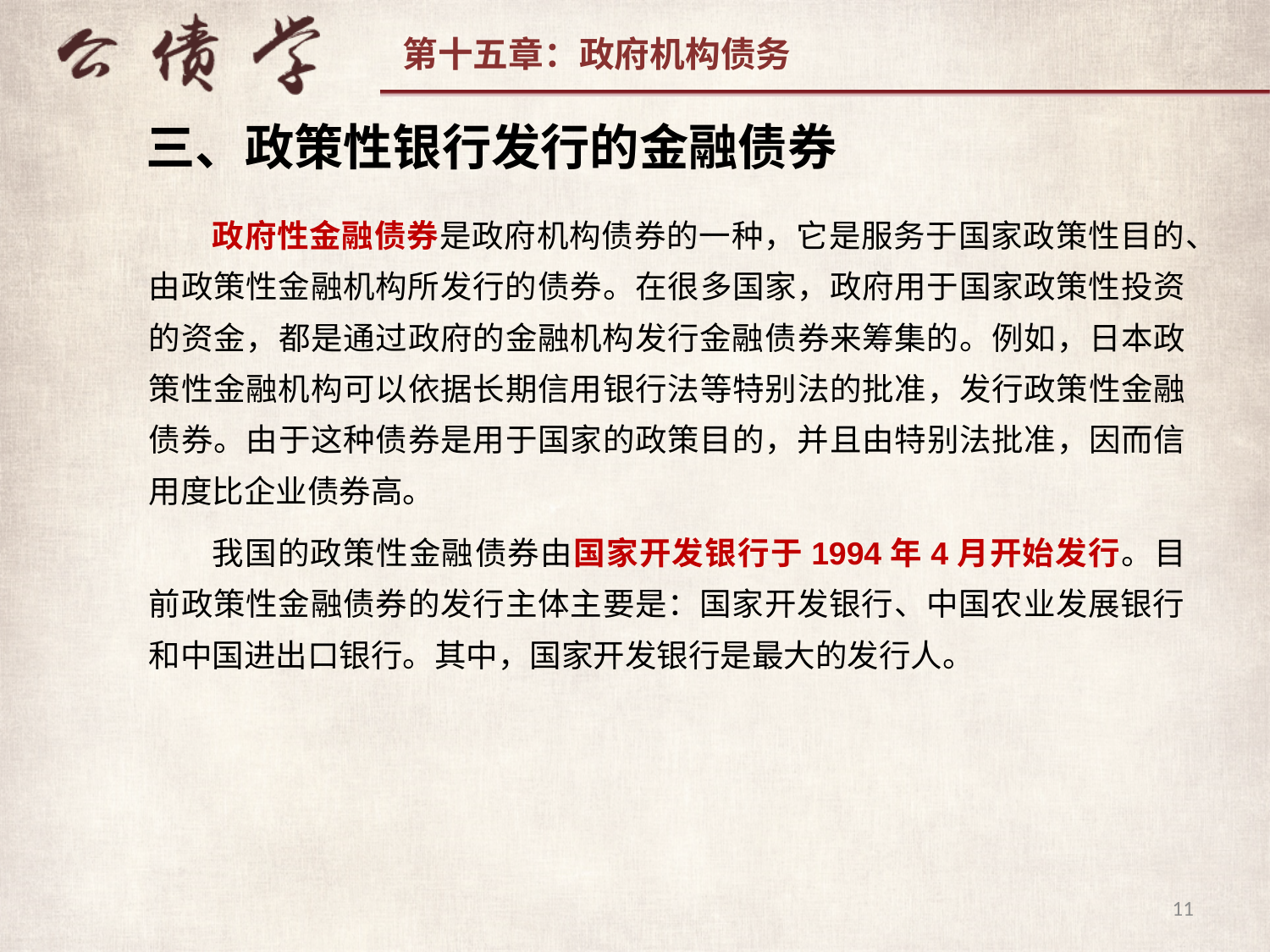

三、政策性银行发行的金融债券
政府性金融债券是政府机构债券的一种，它是服务于国家政策性目的、由政策性金融机构所发行的债券。在很多国家，政府用于国家政策性投资的资金，都是通过政府的金融机构发行金融债券来筹集的。例如，日本政策性金融机构可以依据长期信用银行法等特别法的批准，发行政策性金融债券。由于这种债券是用于国家的政策目的，并且由特别法批准，因而信用度比企业债券高。
我国的政策性金融债券由国家开发银行于1994年4月开始发行。目前政策性金融债券的发行主体主要是：国家开发银行、中国农业发展银行和中国进出口银行。其中，国家开发银行是最大的发行人。
11